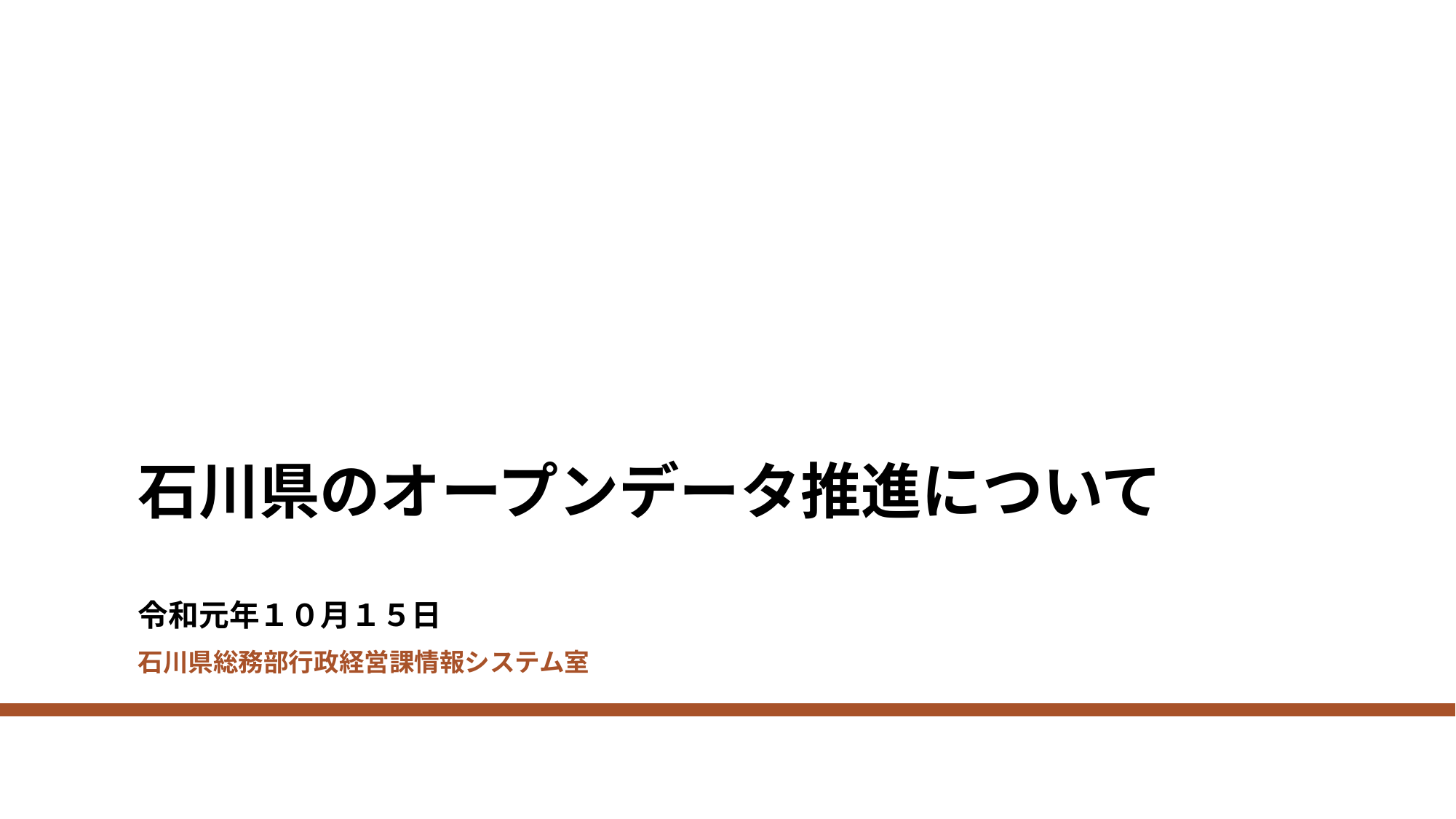

# 石川県のオープンデータ推進について 令和元年１０月１５日
石川県総務部行政経営課情報システム室